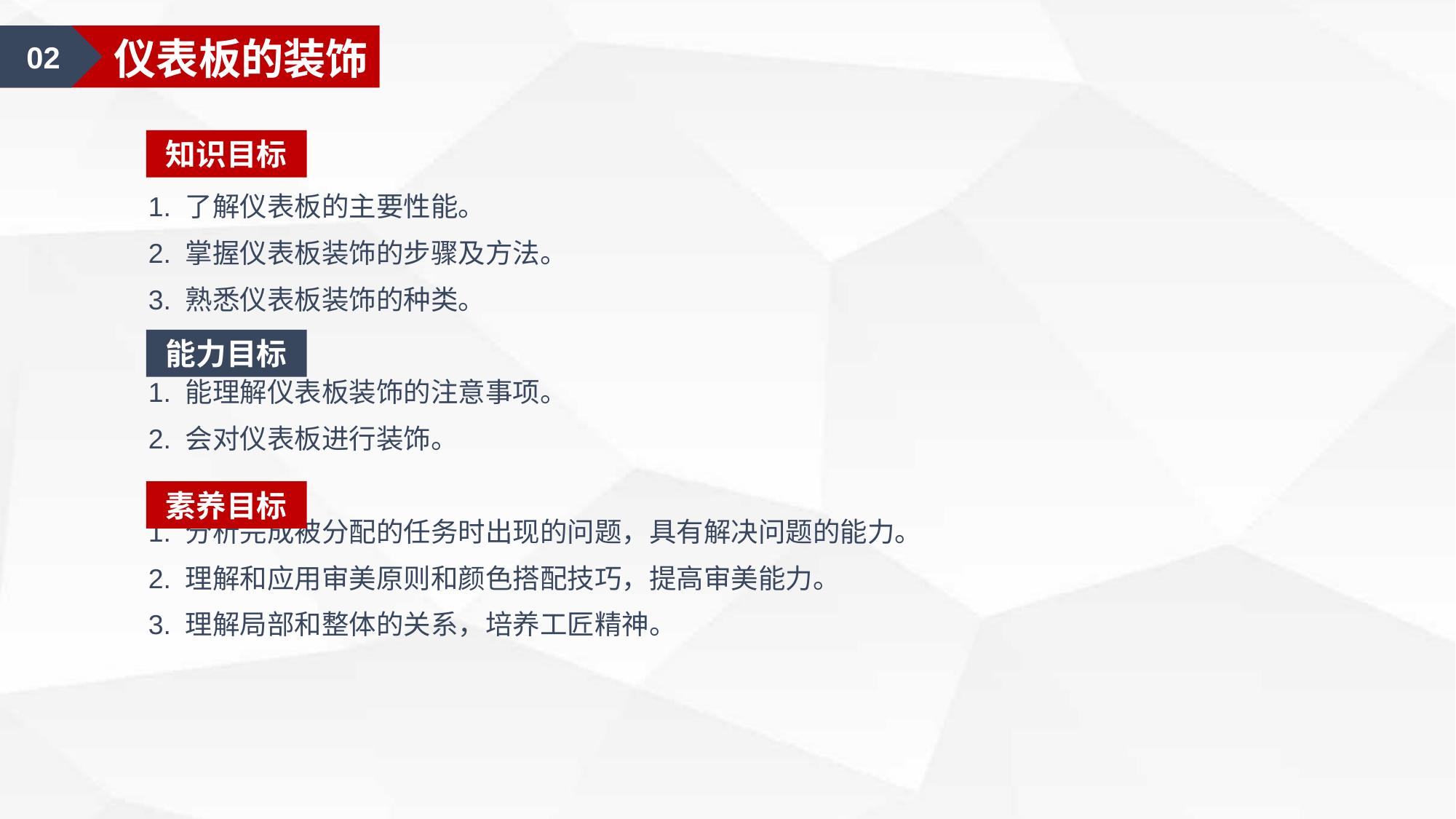

02
仪表板的装饰

知识目标
1. 了解仪表板的主要性能。
2. 掌握仪表板装饰的步骤及方法。
3. 熟悉仪表板装饰的种类。

1. 能理解仪表板装饰的注意事项。
2. 会对仪表板进行装饰。

1. 分析完成被分配的任务时出现的问题，具有解决问题的能力。
2. 理解和应用审美原则和颜色搭配技巧，提高审美能力。
3. 理解局部和整体的关系，培养工匠精神。
能力目标
素养目标